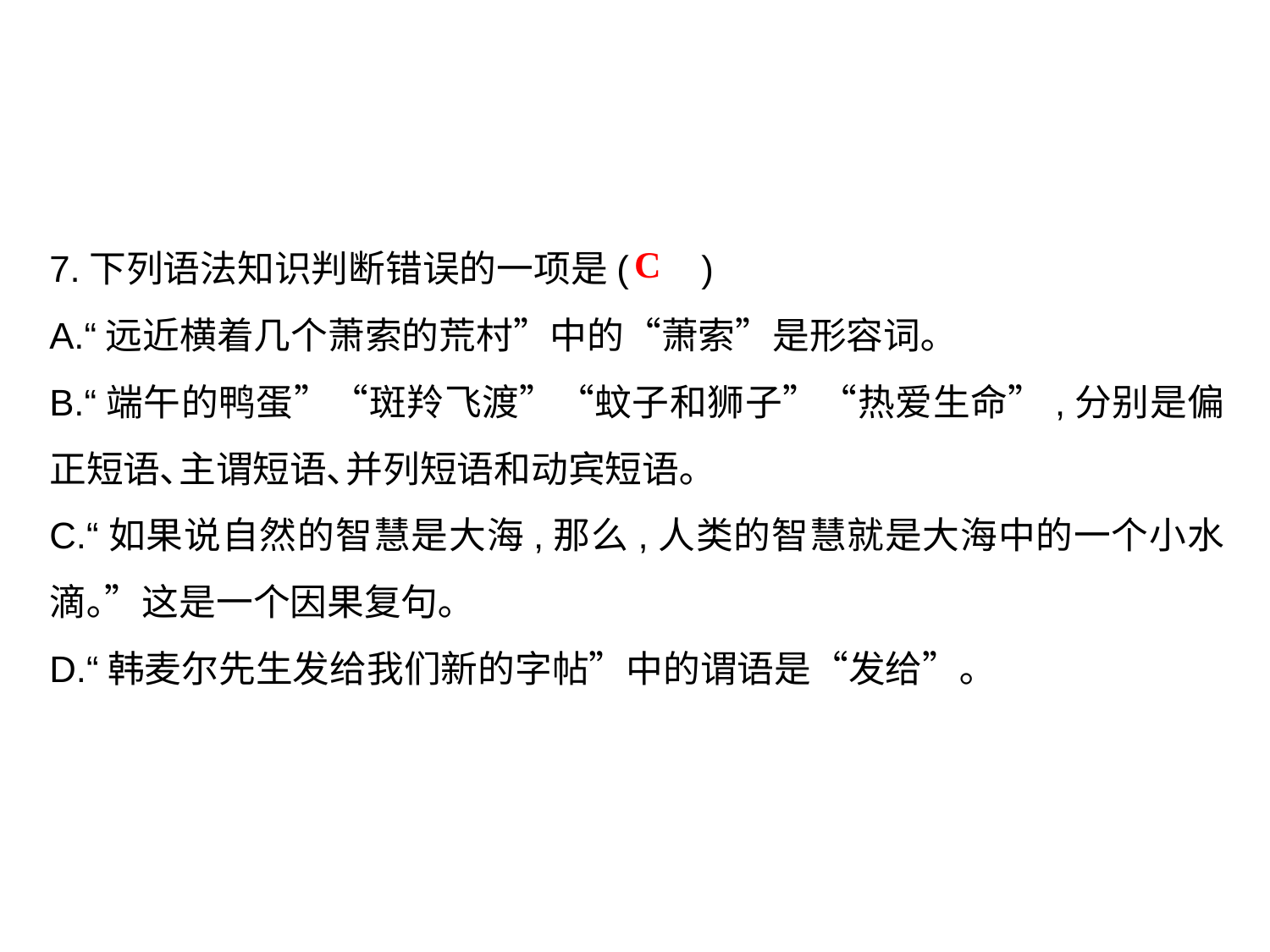

7.下列语法知识判断错误的一项是(       )
A.“远近横着几个萧索的荒村”中的“萧索”是形容词｡
B.“端午的鸭蛋”“斑羚飞渡”“蚊子和狮子”“热爱生命”,分别是偏正短语､主谓短语､并列短语和动宾短语｡
C.“如果说自然的智慧是大海,那么,人类的智慧就是大海中的一个小水滴｡”这是一个因果复句｡
D.“韩麦尔先生发给我们新的字帖”中的谓语是“发给”｡
C